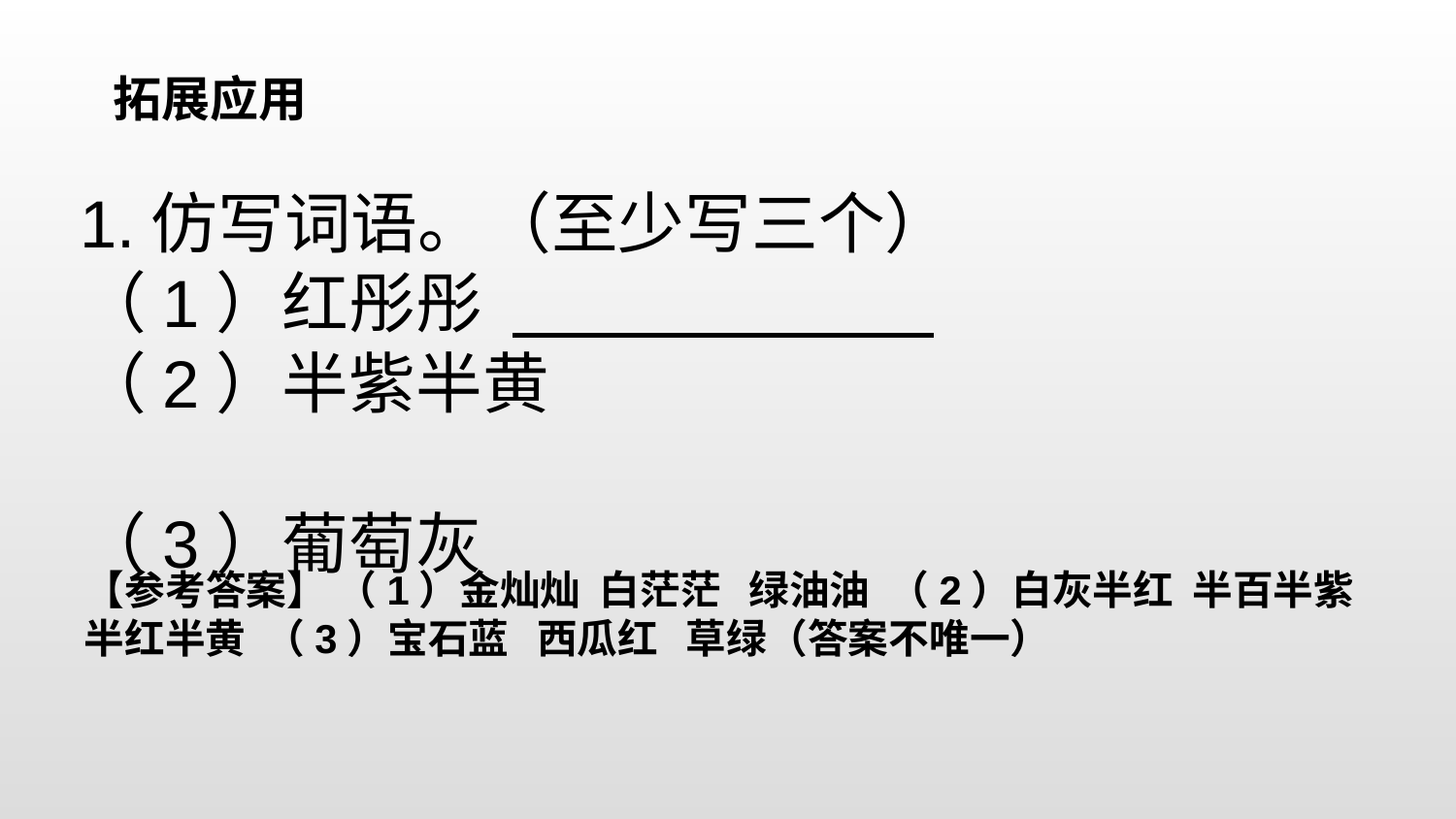

拓展应用
1.仿写词语。（至少写三个）
（1）红彤彤
（2）半紫半黄
（3）葡萄灰
【参考答案】 （1）金灿灿  白茫茫   绿油油  （2）白灰半红  半百半紫   半红半黄  （3）宝石蓝   西瓜红   草绿（答案不唯一）